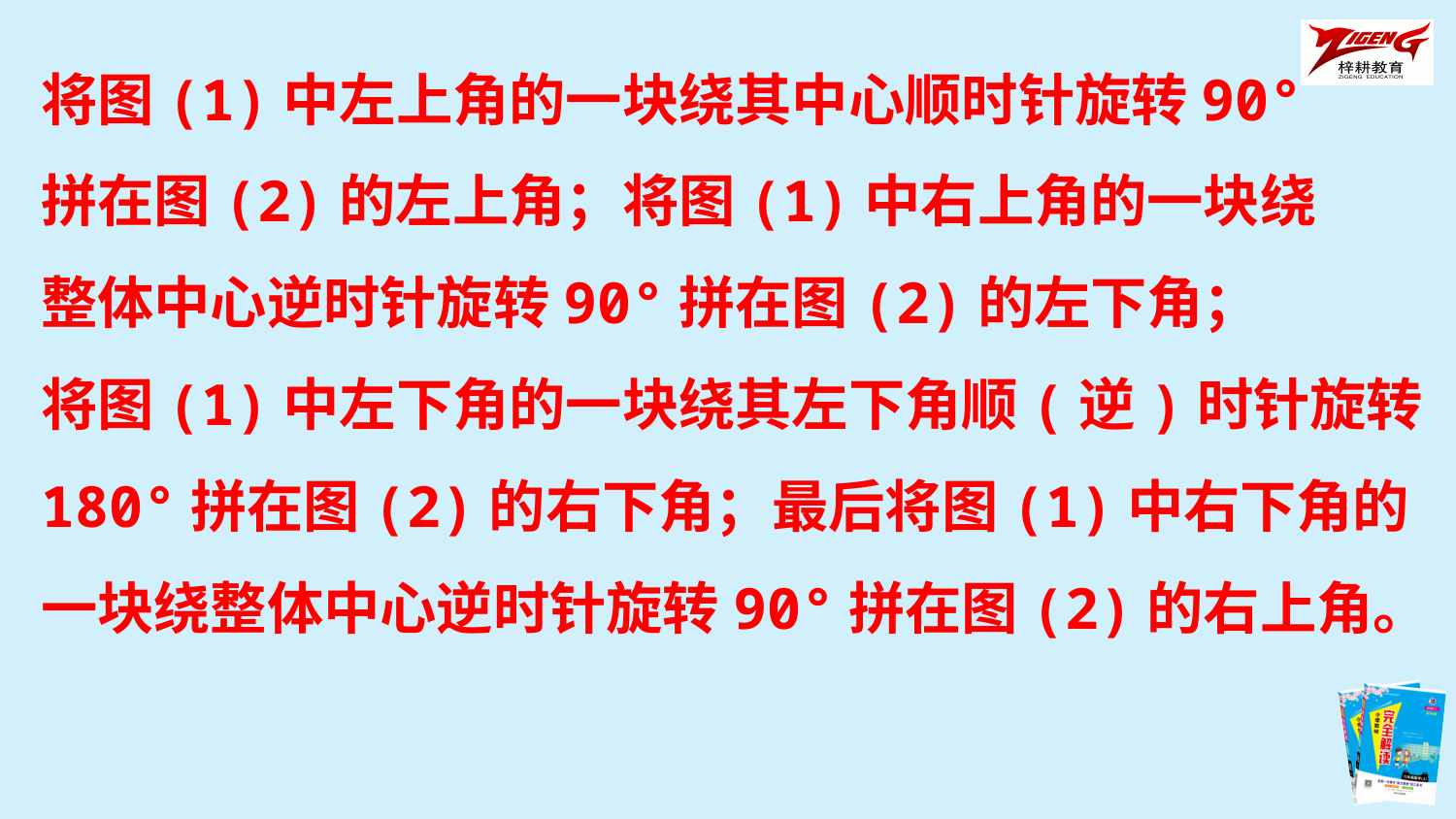

将图(1)中左上角的一块绕其中心顺时针旋转90°
拼在图(2)的左上角；将图(1)中右上角的一块绕
整体中心逆时针旋转90°拼在图(2)的左下角；
将图(1)中左下角的一块绕其左下角顺(逆)时针旋转
180°拼在图(2)的右下角；最后将图(1)中右下角的
一块绕整体中心逆时针旋转90°拼在图(2)的右上角。